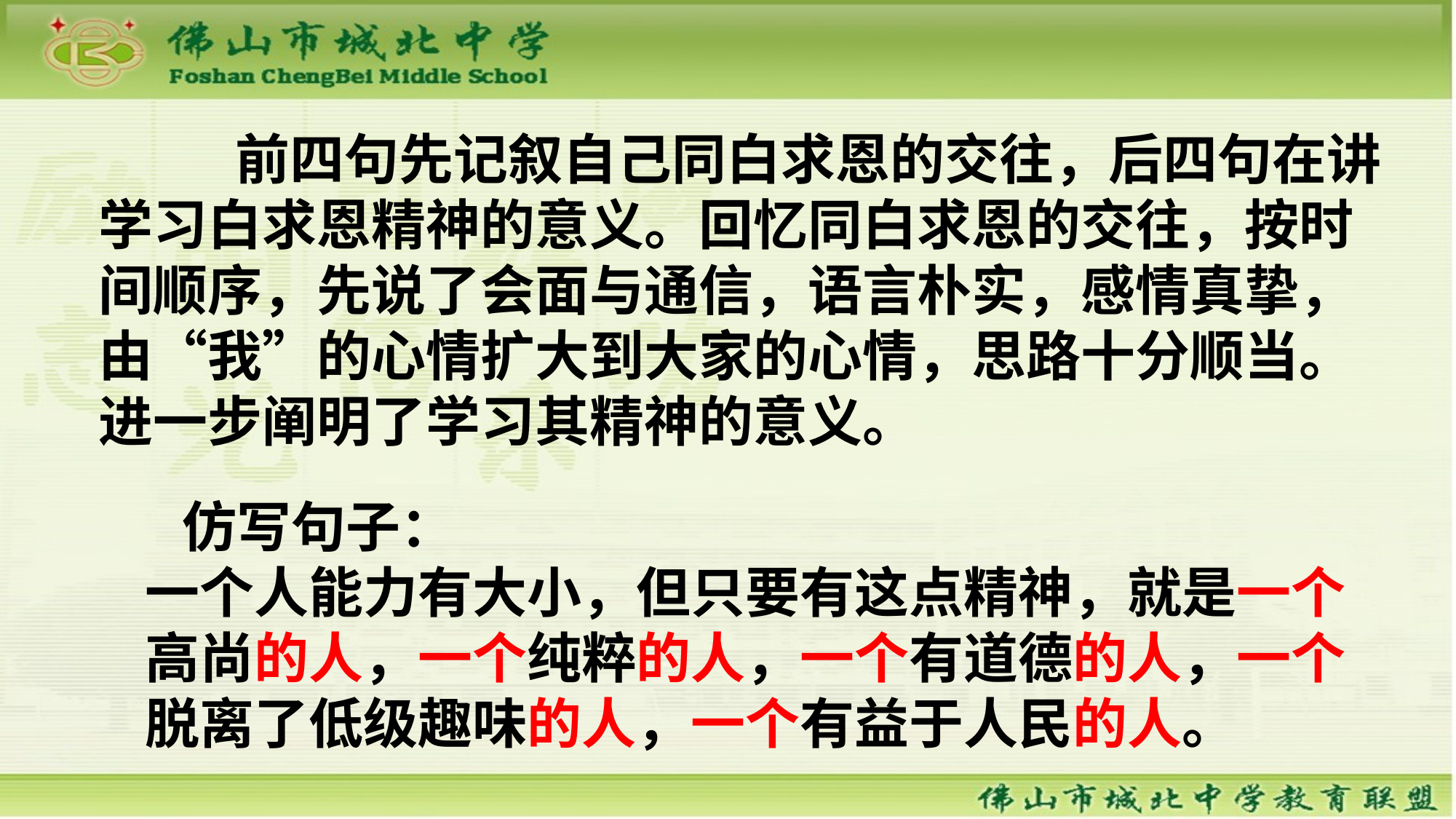

前四句先记叙自己同白求恩的交往，后四句在讲学习白求恩精神的意义。回忆同白求恩的交往，按时间顺序，先说了会面与通信，语言朴实，感情真挚，由“我”的心情扩大到大家的心情，思路十分顺当。进一步阐明了学习其精神的意义。
  仿写句子：
一个人能力有大小，但只要有这点精神，就是一个高尚的人，一个纯粹的人，一个有道德的人，一个脱离了低级趣味的人，一个有益于人民的人。